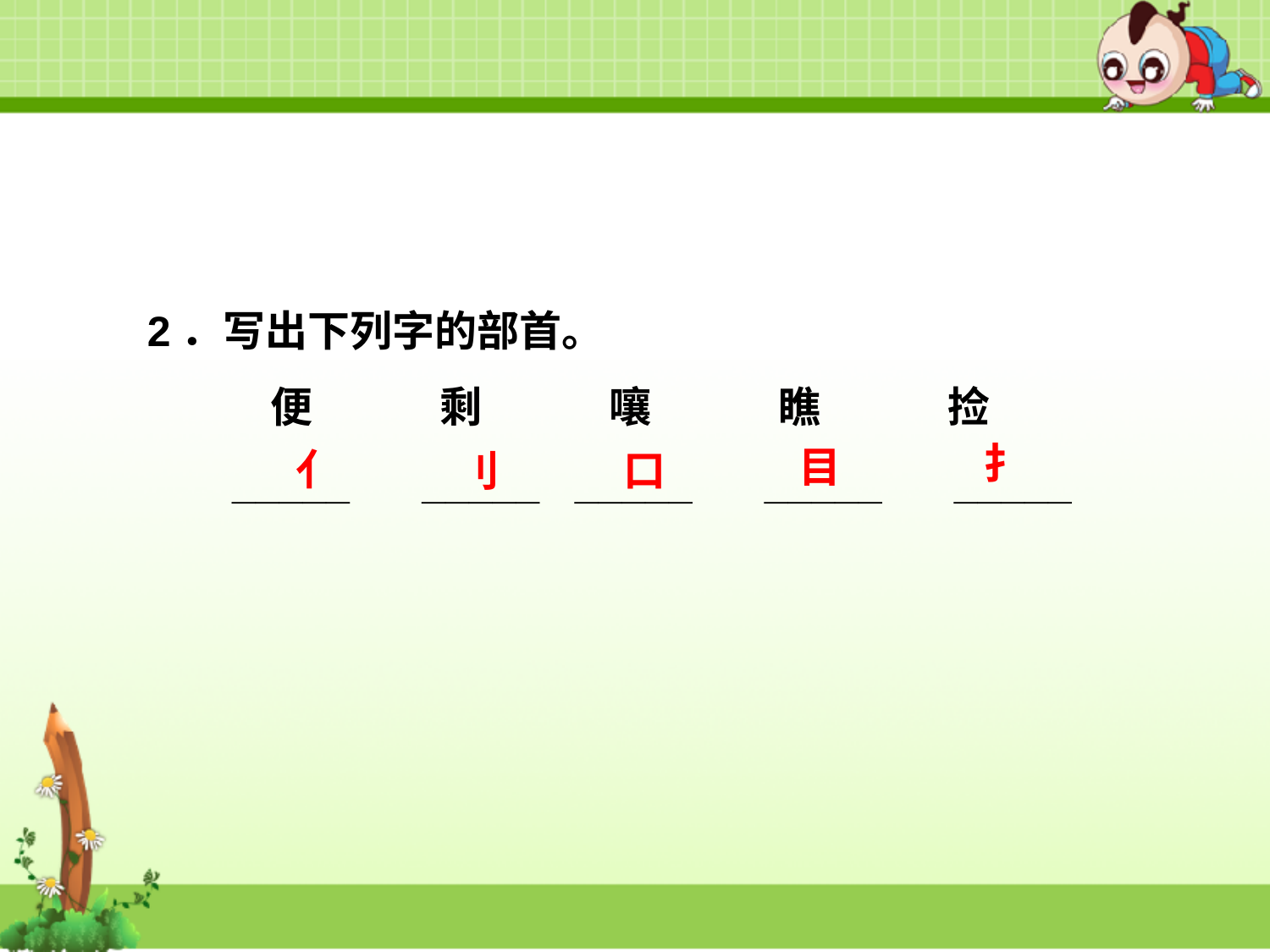

2．写出下列字的部首。
 　便　　　剩　　　嚷　　　瞧　　　捡
  _____　 _____   _____　 _____　 _____
扌
目
亻
口
刂